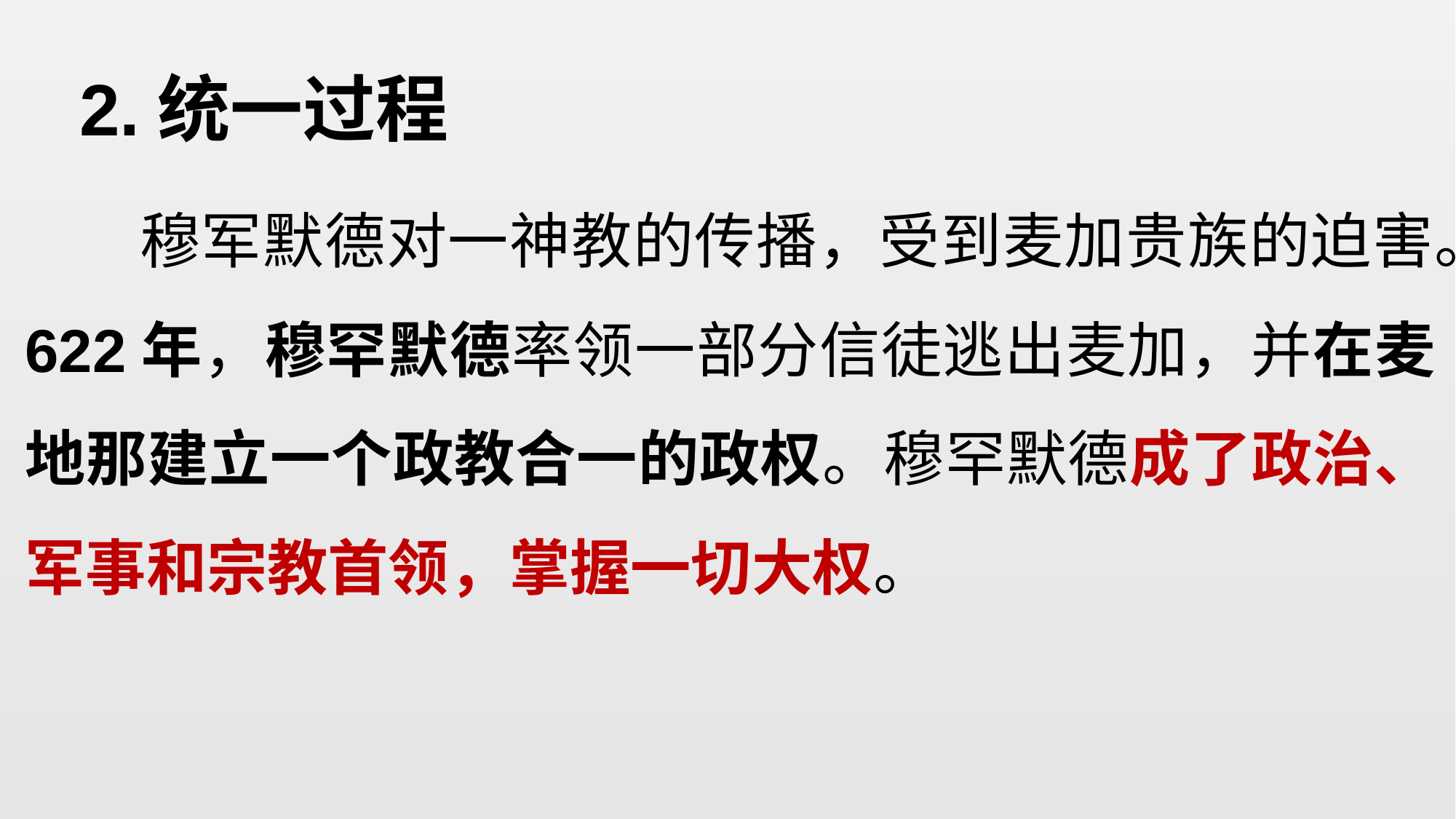

2.统一过程
   穆军默德对一神教的传播，受到麦加贵族的迫害。622年，穆罕默德率领一部分信徒逃出麦加，并在麦地那建立一个政教合一的政权。穆罕默德成了政治、军事和宗教首领，掌握一切大权。